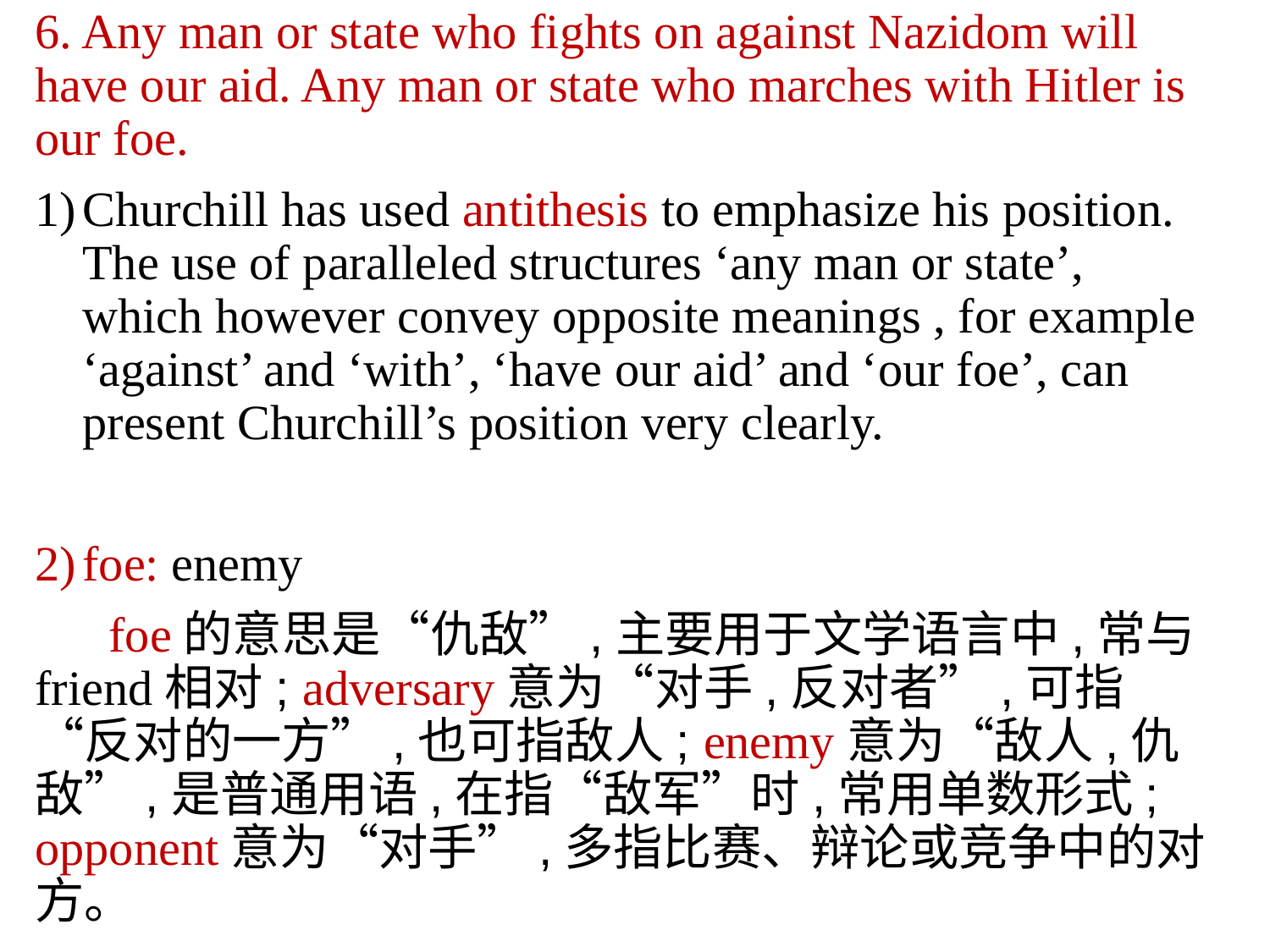

6. Any man or state who fights on against Nazidom will have our aid. Any man or state who marches with Hitler is our foe.
Churchill has used antithesis to emphasize his position. The use of paralleled structures ‘any man or state’, which however convey opposite meanings , for example ‘against’ and ‘with’, ‘have our aid’ and ‘our foe’, can present Churchill’s position very clearly.

foe: enemy
      foe的意思是“仇敌”,主要用于文学语言中,常与friend相对; adversary意为“对手,反对者”,可指“反对的一方”,也可指敌人; enemy意为“敌人,仇敌”,是普通用语,在指“敌军”时,常用单数形式; opponent意为“对手”,多指比赛、辩论或竞争中的对方。